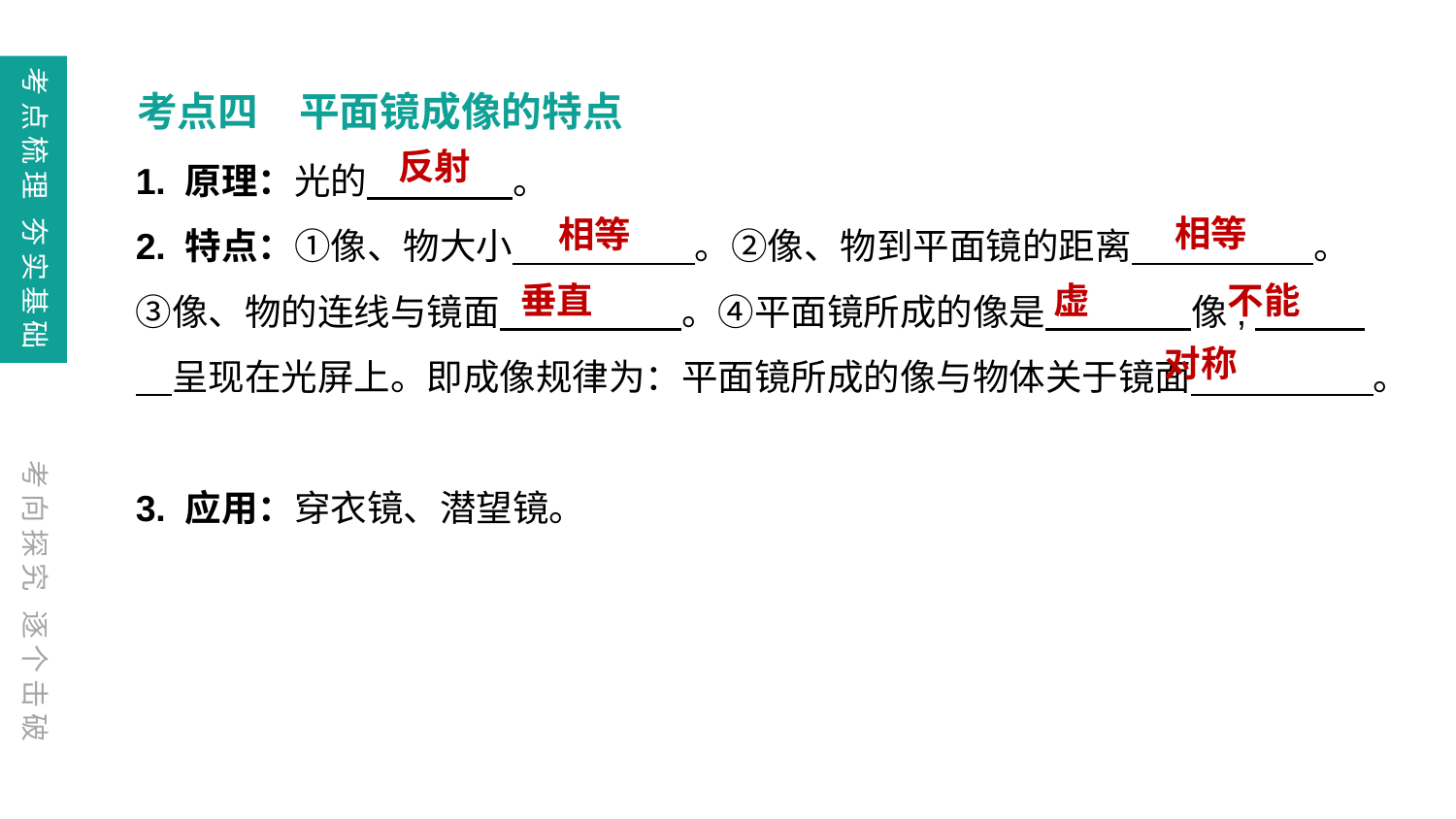

考点梳理 夯实基础
考点四　平面镜成像的特点
1. 原理：光的　　　　。
2. 特点：①像、物大小　　　　　。②像、物到平面镜的距离　　　　　。③像、物的连线与镜面　　　　　。④平面镜所成的像是　　　　像,　　　　呈现在光屏上。即成像规律为：平面镜所成的像与物体关于镜面　　　　　。
3. 应用：穿衣镜、潜望镜。
反射
相等
相等
垂直
不能
虚
对称
考向探究 逐个击破